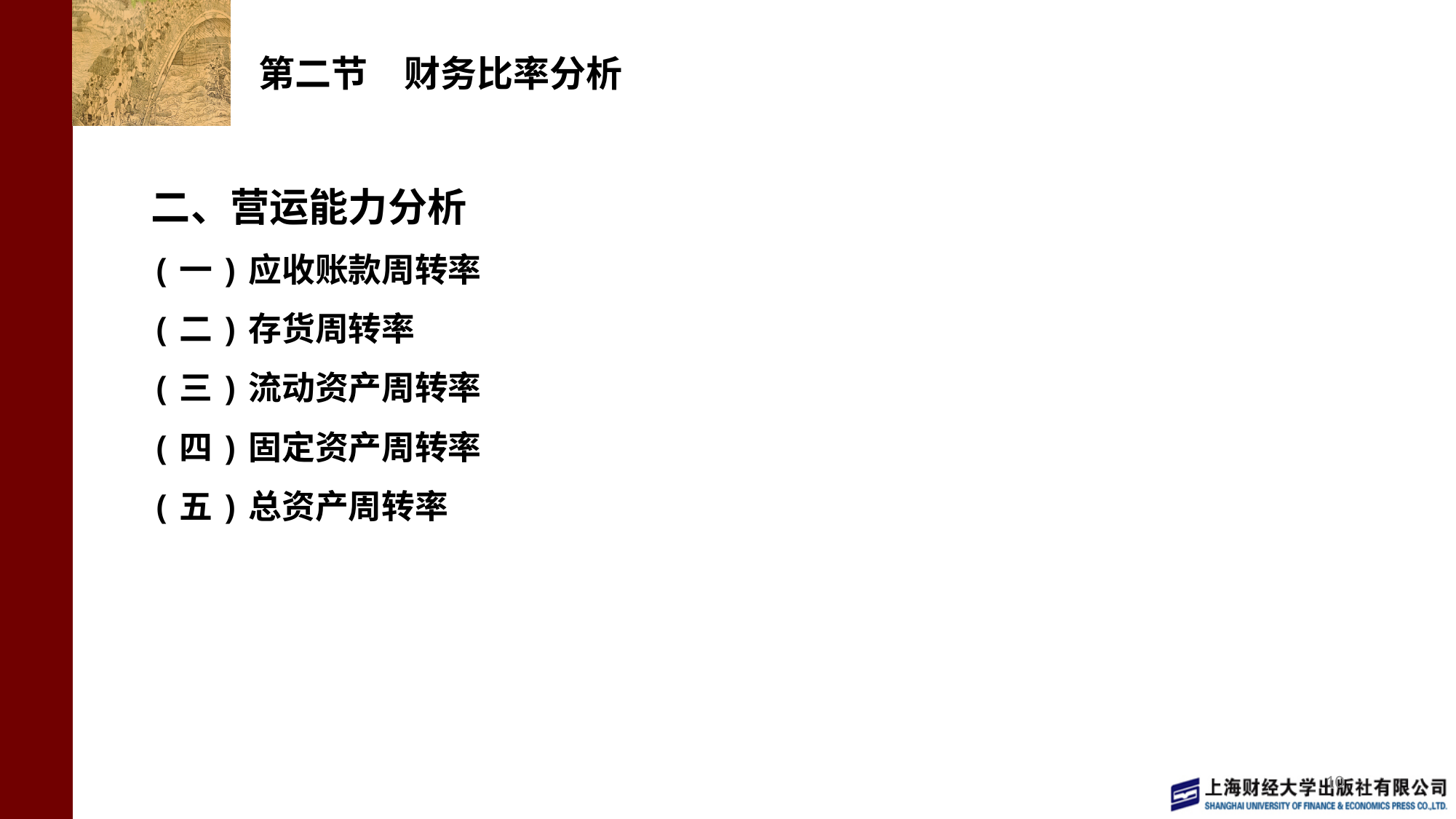

# 第二节　财务比率分析
二、营运能力分析
(一)应收账款周转率
(二)存货周转率
(三)流动资产周转率
(四)固定资产周转率
(五)总资产周转率

10